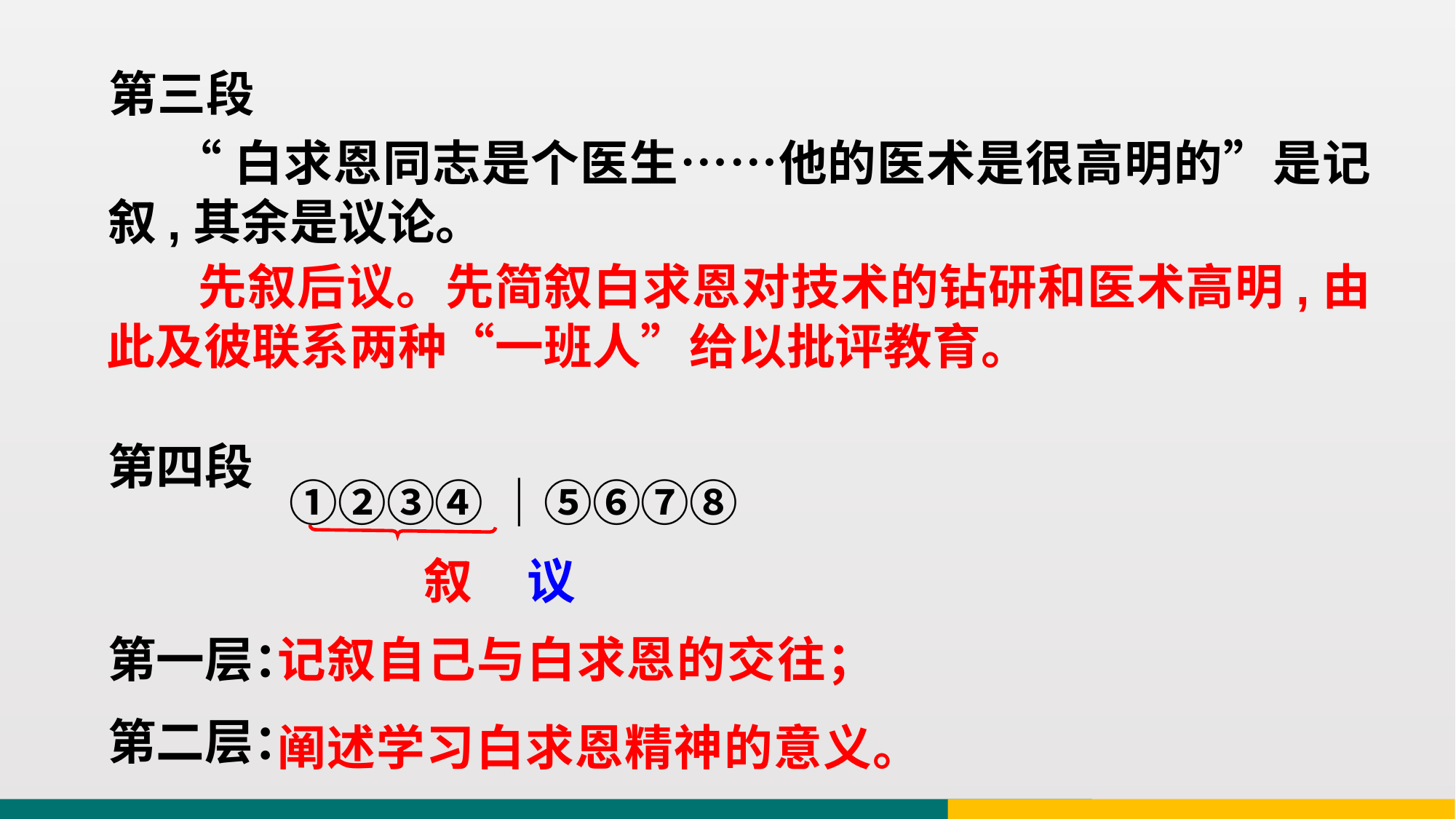

第三段
     “白求恩同志是个医生……他的医术是很高明的”是记叙,其余是议论。
      先叙后议。先简叙白求恩对技术的钻研和医术高明,由此及彼联系两种“一班人”给以批评教育。
第四段

①②③④｜⑤⑥⑦⑧
叙     议
记叙自己与白求恩的交往；
第一层：
第二层：
阐述学习白求恩精神的意义。